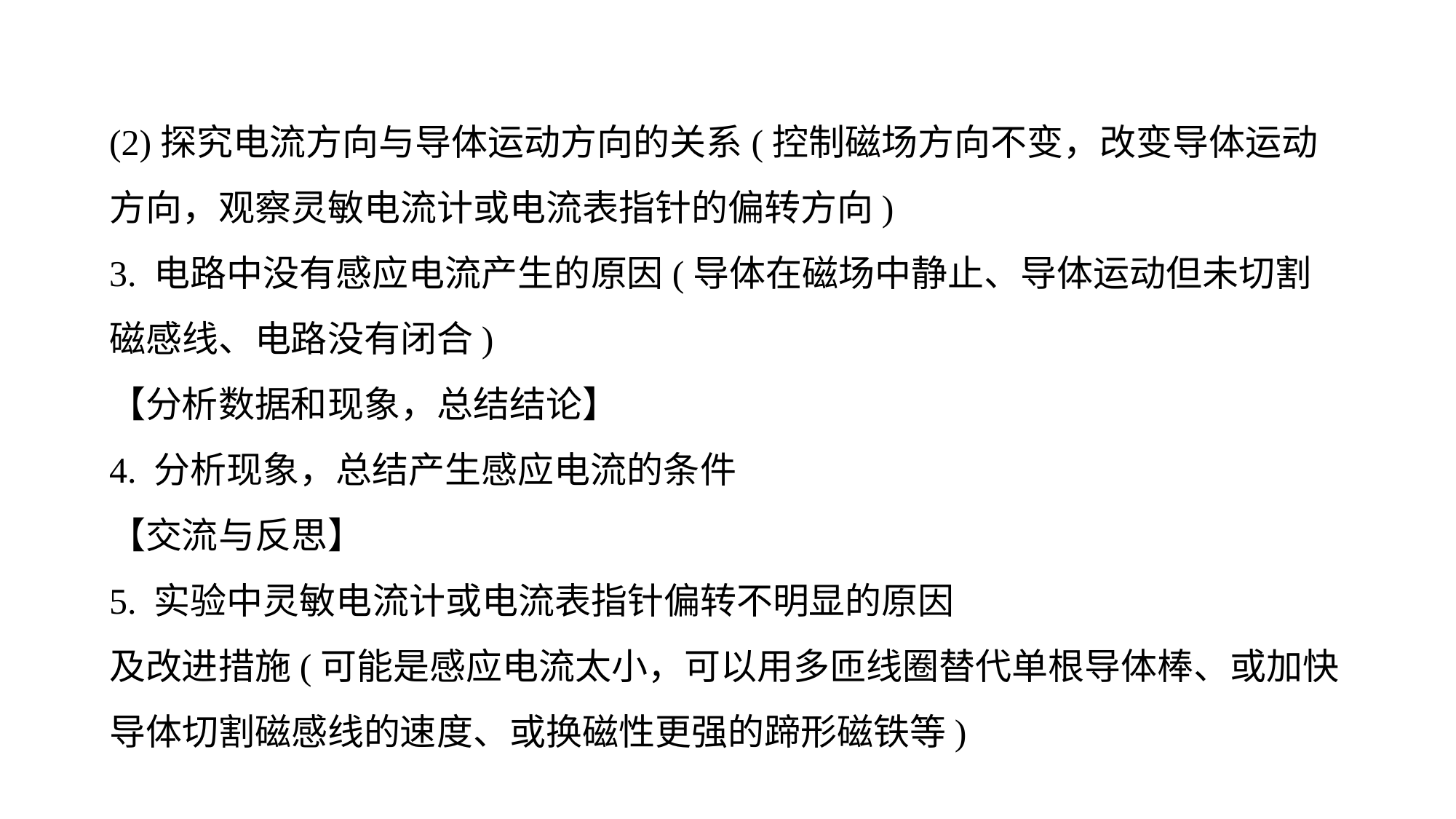

(2)探究电流方向与导体运动方向的关系(控制磁场方向不变，改变导体运动方向，观察灵敏电流计或电流表指针的偏转方向)
3. 电路中没有感应电流产生的原因(导体在磁场中静止、导体运动但未切割磁感线、电路没有闭合)
【分析数据和现象，总结结论】
4. 分析现象，总结产生感应电流的条件
【交流与反思】
5. 实验中灵敏电流计或电流表指针偏转不明显的原因
及改进措施(可能是感应电流太小，可以用多匝线圈替代单根导体棒、或加快导体切割磁感线的速度、或换磁性更强的蹄形磁铁等)